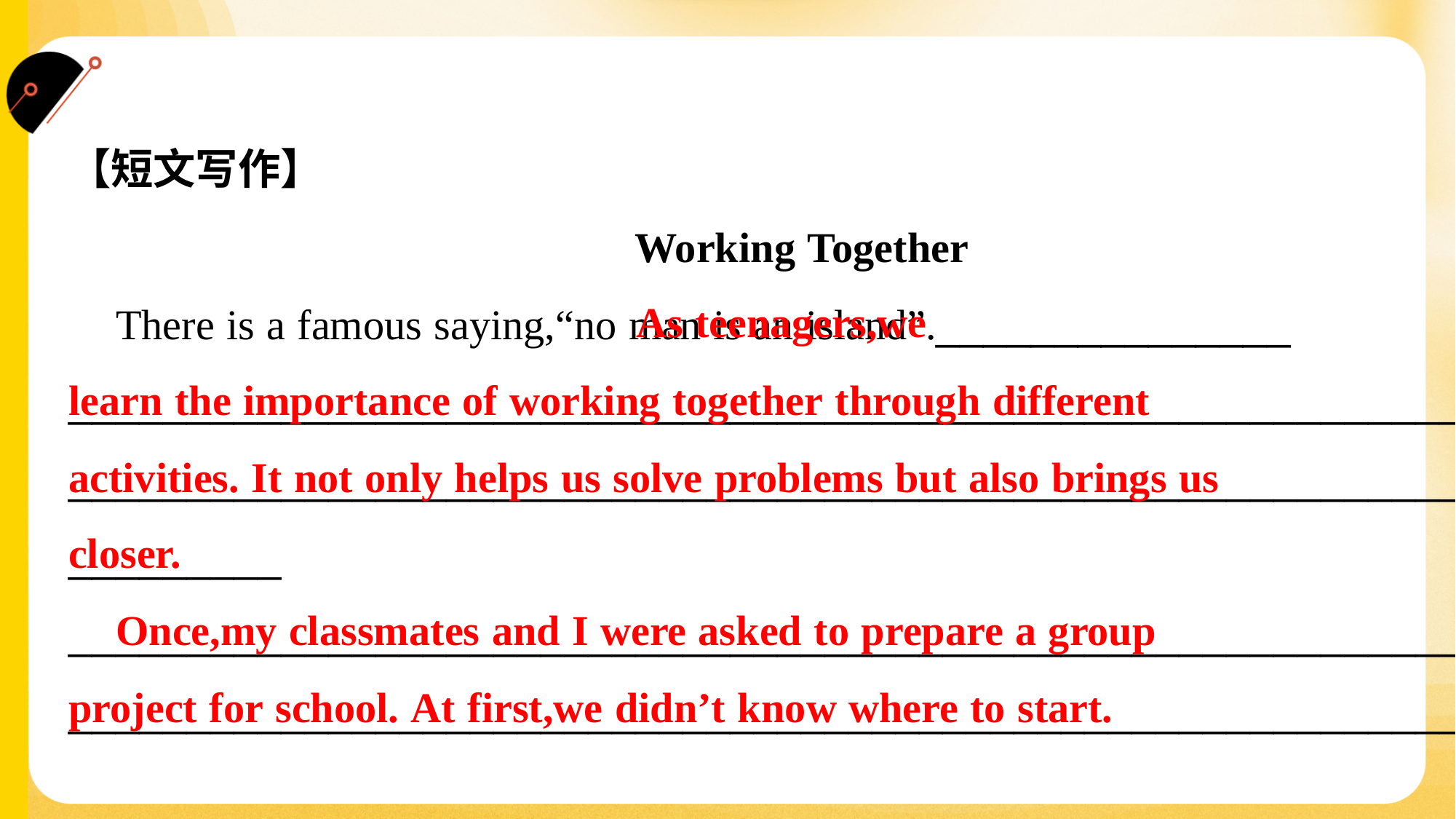

【短文写作】
Working Together
    There is a famous saying,“no man is an island”._______________
______________________________________________________________
______________________________________________________________
_________
______________________________________________________________
______________________________________________________________

                                                As teenagers,we
learn the importance of working together through different
activities. It not only helps us solve problems but also brings us
closer.
    Once,my classmates and I were asked to prepare a group
project for school. At first,we didn’t know where to start.